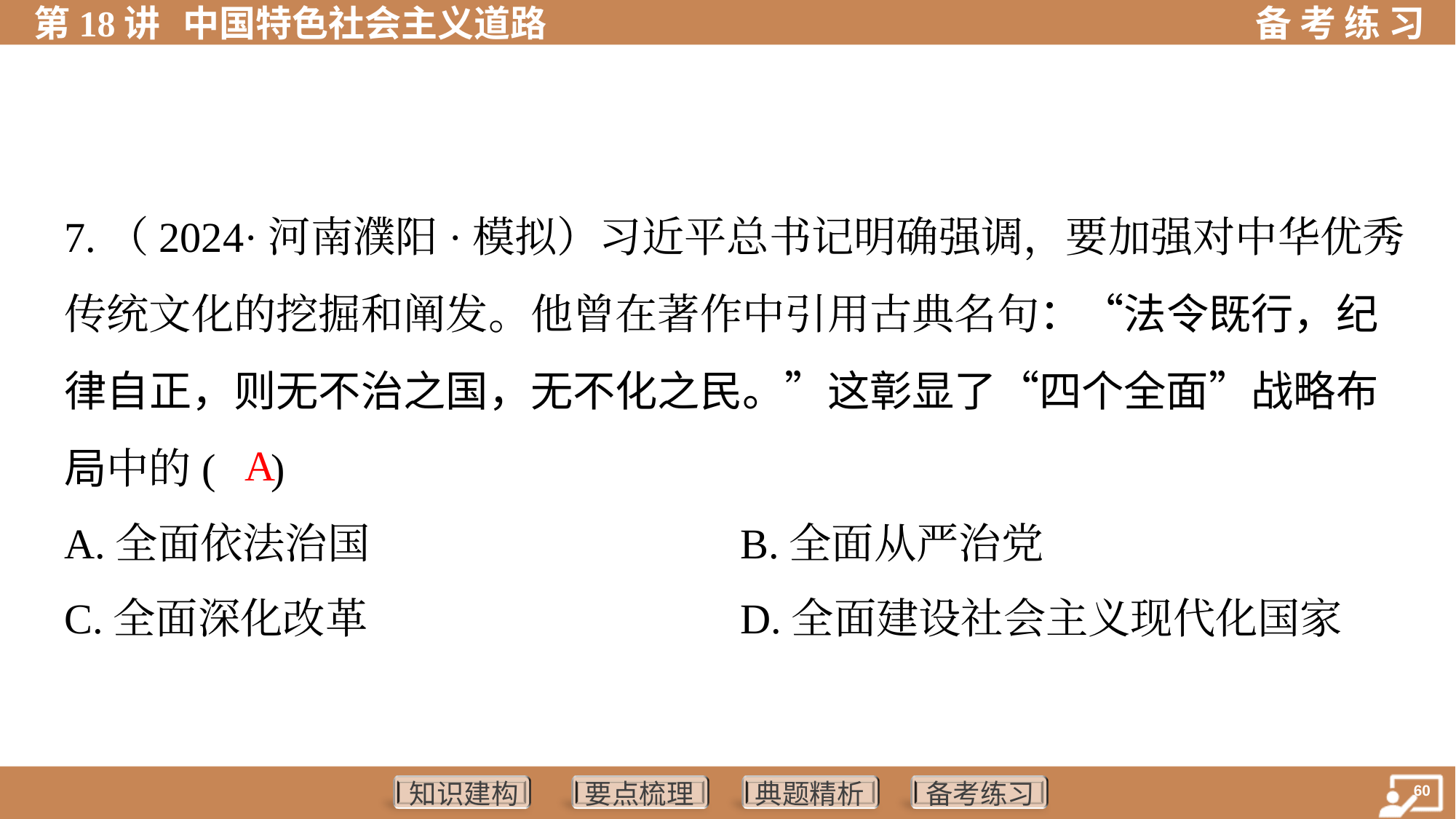

7.（2024·河南濮阳·模拟）习近平总书记明确强调，要加强对中华优秀
传统文化的挖掘和阐发。他曾在著作中引用古典名句：“法令既行，纪
律自正，则无不治之国，无不化之民。”这彰显了“四个全面”战略布
局中的(     )
   A
A.全面依法治国	B.全面从严治党
C.全面深化改革	D.全面建设社会主义现代化国家